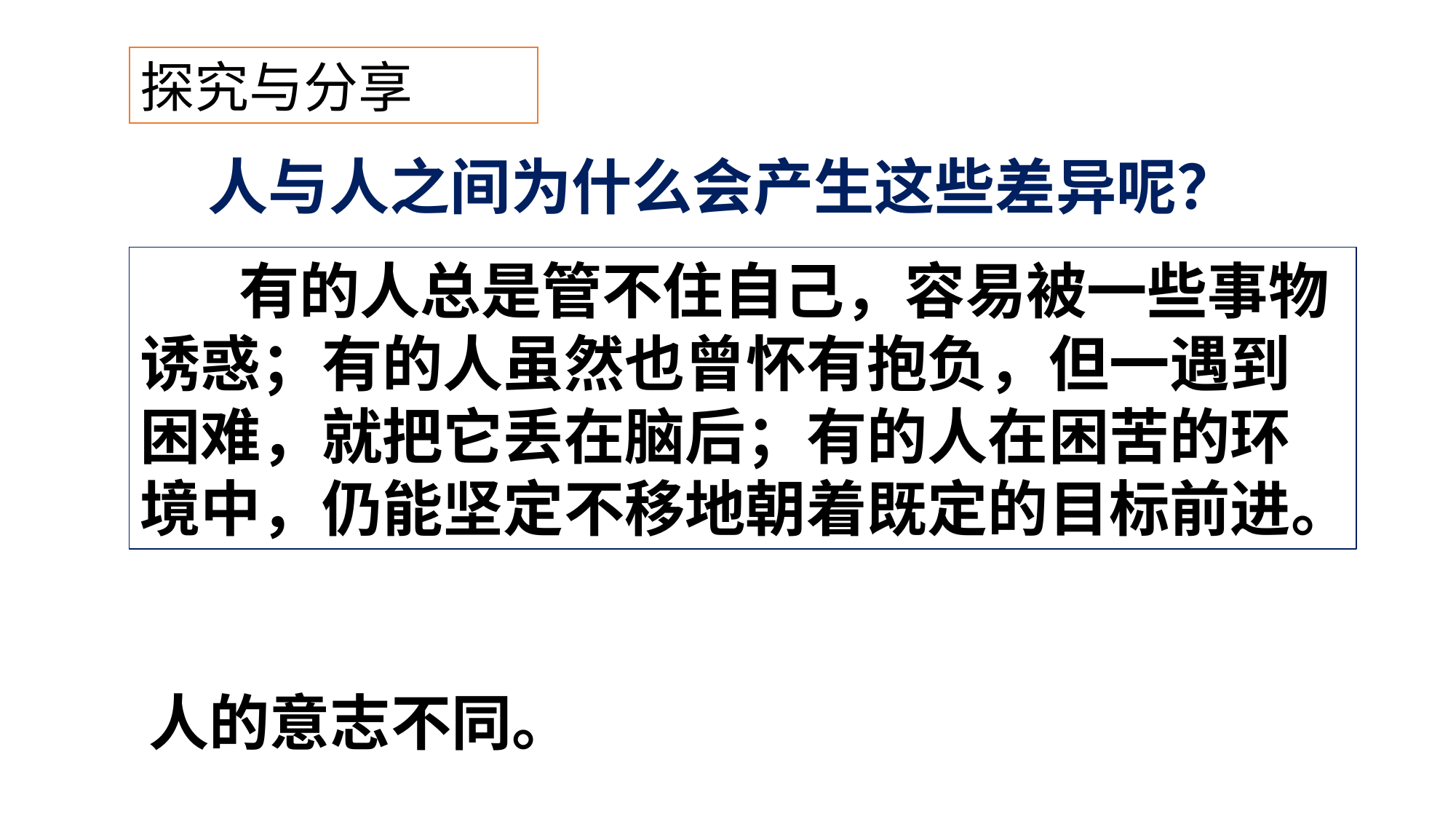

探究与分享
人与人之间为什么会产生这些差异呢？
           有的人总是管不住自己，容易被一些事物诱惑；有的人虽然也曾怀有抱负，但一遇到困难，就把它丢在脑后；有的人在困苦的环境中，仍能坚定不移地朝着既定的目标前进。
人的意志不同。